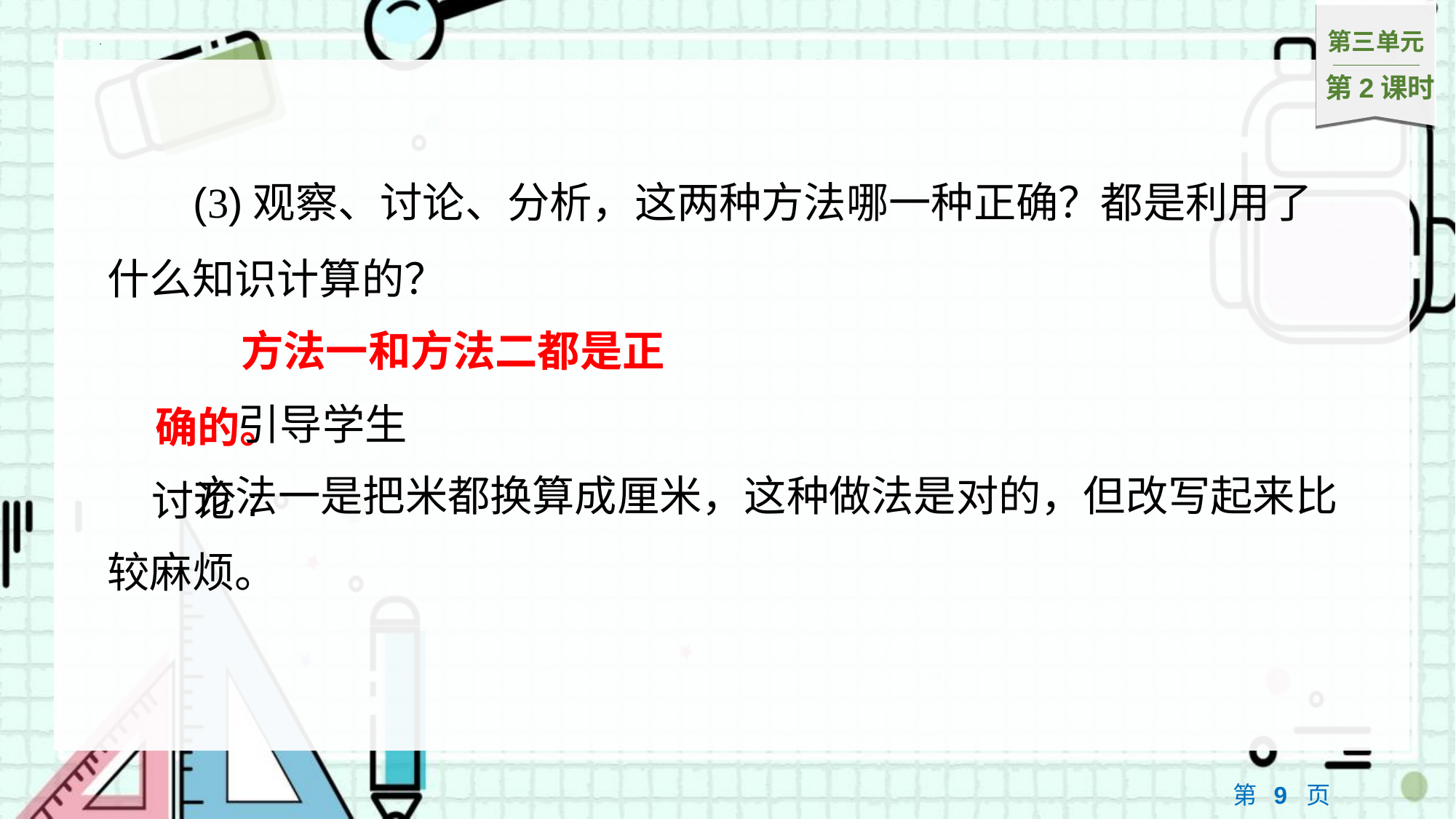

(3)观察、讨论、分析，这两种方法哪一种正确？都是利用了什么知识计算的？
方法一和方法二都是正确的。
引导学生讨论:
方法一是把米都换算成厘米，这种做法是对的，但改写起来比较麻烦。